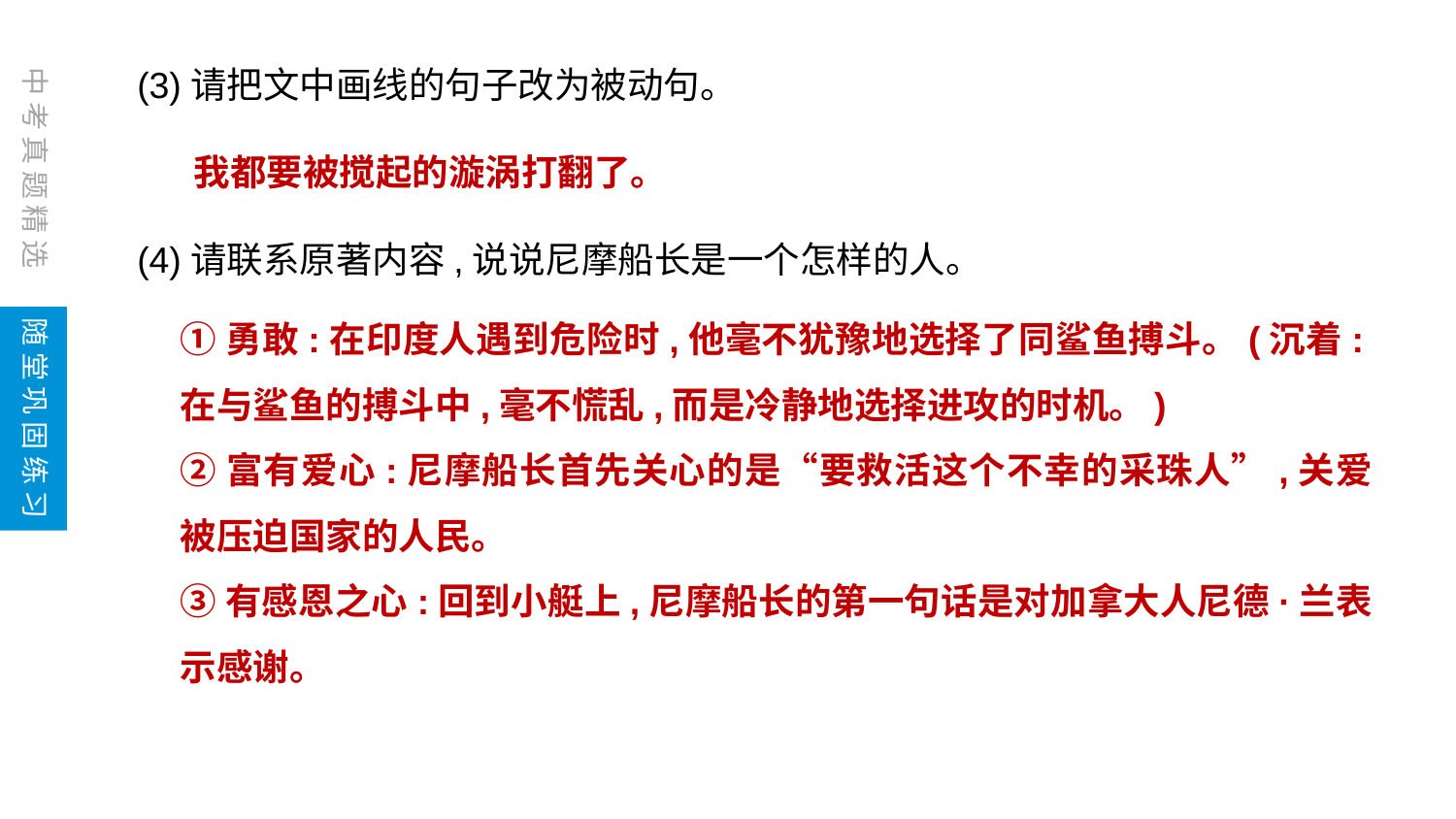

(3)请把文中画线的句子改为被动句。

(4)请联系原著内容,说说尼摩船长是一个怎样的人。

中考真题精选
我都要被搅起的漩涡打翻了。
①勇敢:在印度人遇到危险时,他毫不犹豫地选择了同鲨鱼搏斗。(沉着:在与鲨鱼的搏斗中,毫不慌乱,而是冷静地选择进攻的时机。)
②富有爱心:尼摩船长首先关心的是“要救活这个不幸的采珠人”,关爱被压迫国家的人民。
③有感恩之心:回到小艇上,尼摩船长的第一句话是对加拿大人尼德·兰表示感谢。

随堂巩固练习